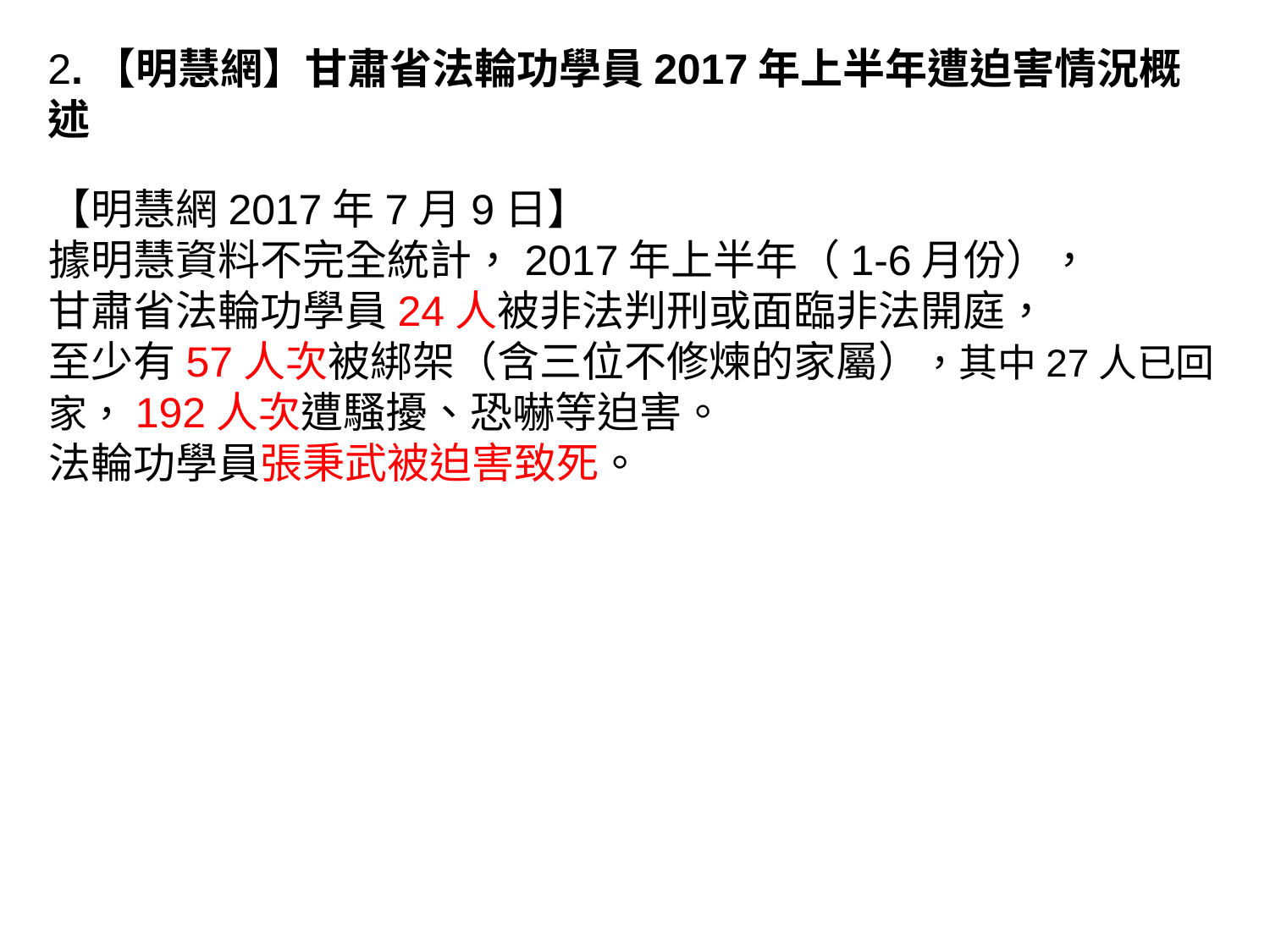

2.【明慧網】甘肅省法輪功學員2017年上半年遭迫害情況概述
【明慧網2017年7月9日】
據明慧資料不完全統計，2017年上半年（1-6月份），
甘肅省法輪功學員24人被非法判刑或面臨非法開庭，
至少有57人次被綁架（含三位不修煉的家屬），其中27人已回家，192人次遭騷擾、恐嚇等迫害。
法輪功學員張秉武被迫害致死。